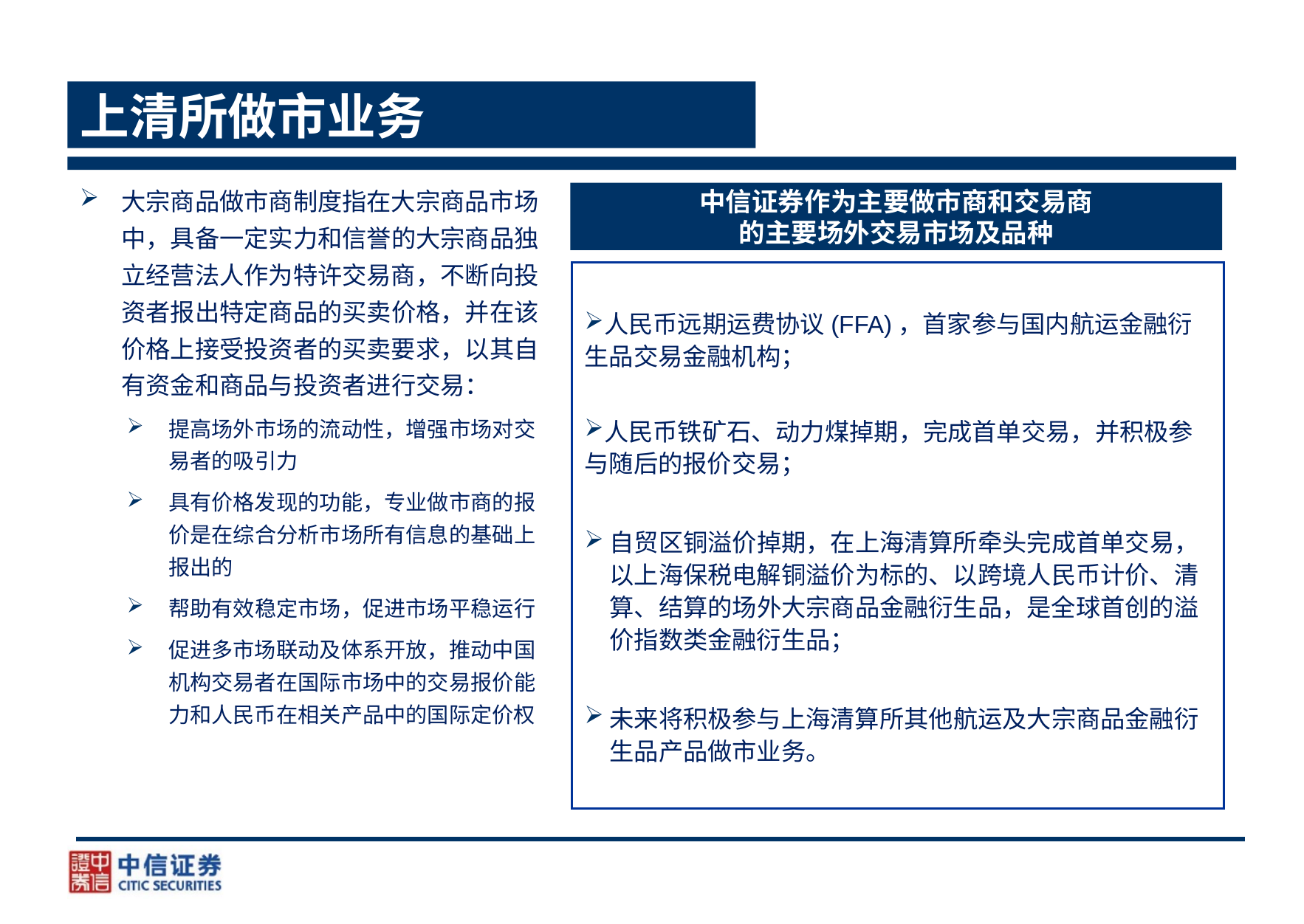

# 上清所做市业务
大宗商品做市商制度指在大宗商品市场中，具备一定实力和信誉的大宗商品独立经营法人作为特许交易商，不断向投资者报出特定商品的买卖价格，并在该价格上接受投资者的买卖要求，以其自有资金和商品与投资者进行交易：
提高场外市场的流动性，增强市场对交易者的吸引力
具有价格发现的功能，专业做市商的报价是在综合分析市场所有信息的基础上报出的
帮助有效稳定市场，促进市场平稳运行
促进多市场联动及体系开放，推动中国机构交易者在国际市场中的交易报价能力和人民币在相关产品中的国际定价权
中信证券作为主要做市商和交易商
的主要场外交易市场及品种
人民币远期运费协议(FFA)，首家参与国内航运金融衍生品交易金融机构；

人民币铁矿石、动力煤掉期，完成首单交易，并积极参与随后的报价交易；

自贸区铜溢价掉期，在上海清算所牵头完成首单交易，以上海保税电解铜溢价为标的、以跨境人民币计价、清算、结算的场外大宗商品金融衍生品，是全球首创的溢价指数类金融衍生品；

未来将积极参与上海清算所其他航运及大宗商品金融衍生品产品做市业务。